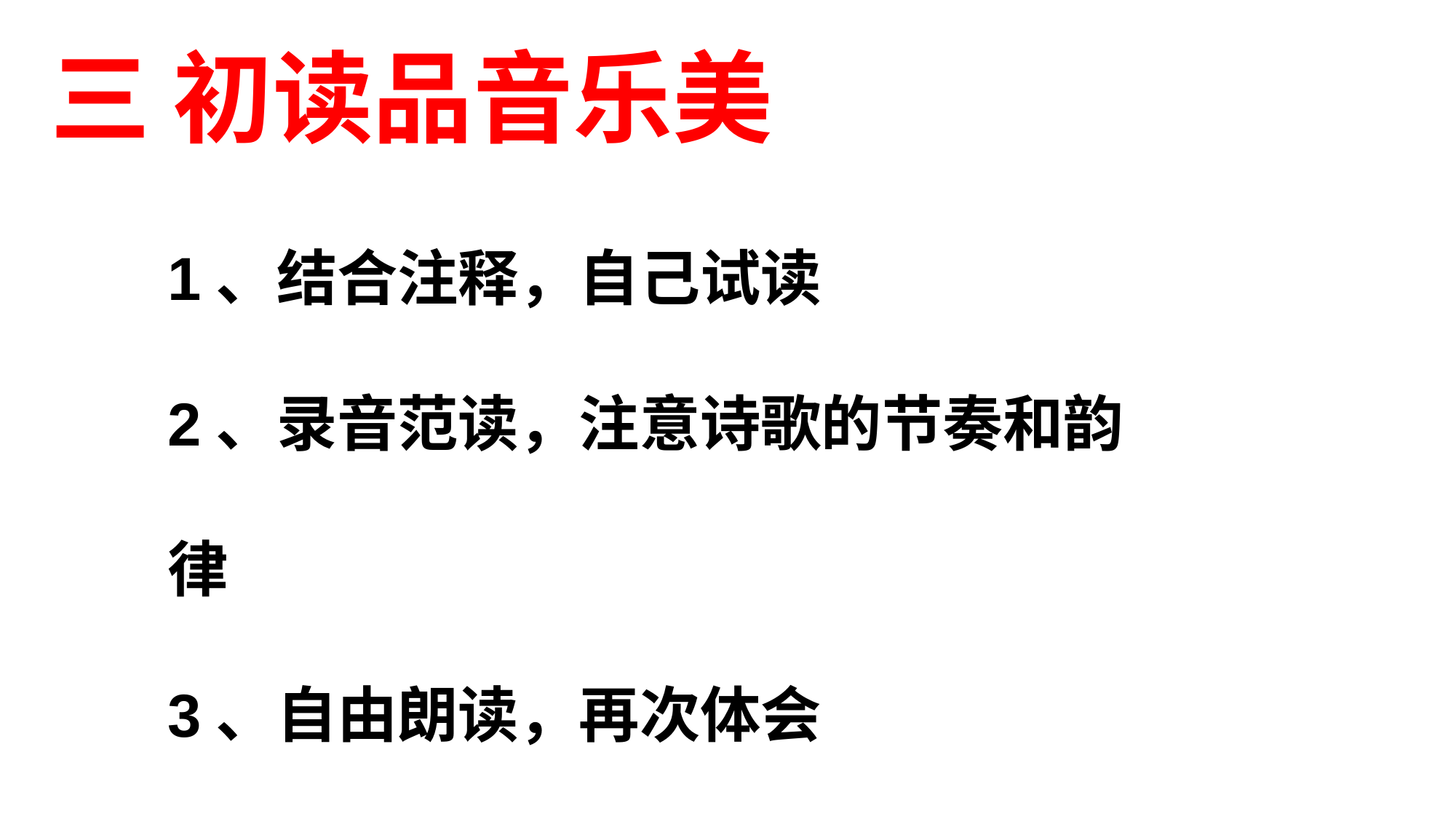

三 初读品音乐美
1、结合注释，自己试读
2、录音范读，注意诗歌的节奏和韵律
3、自由朗读，再次体会
4、班级赛读，共同交流